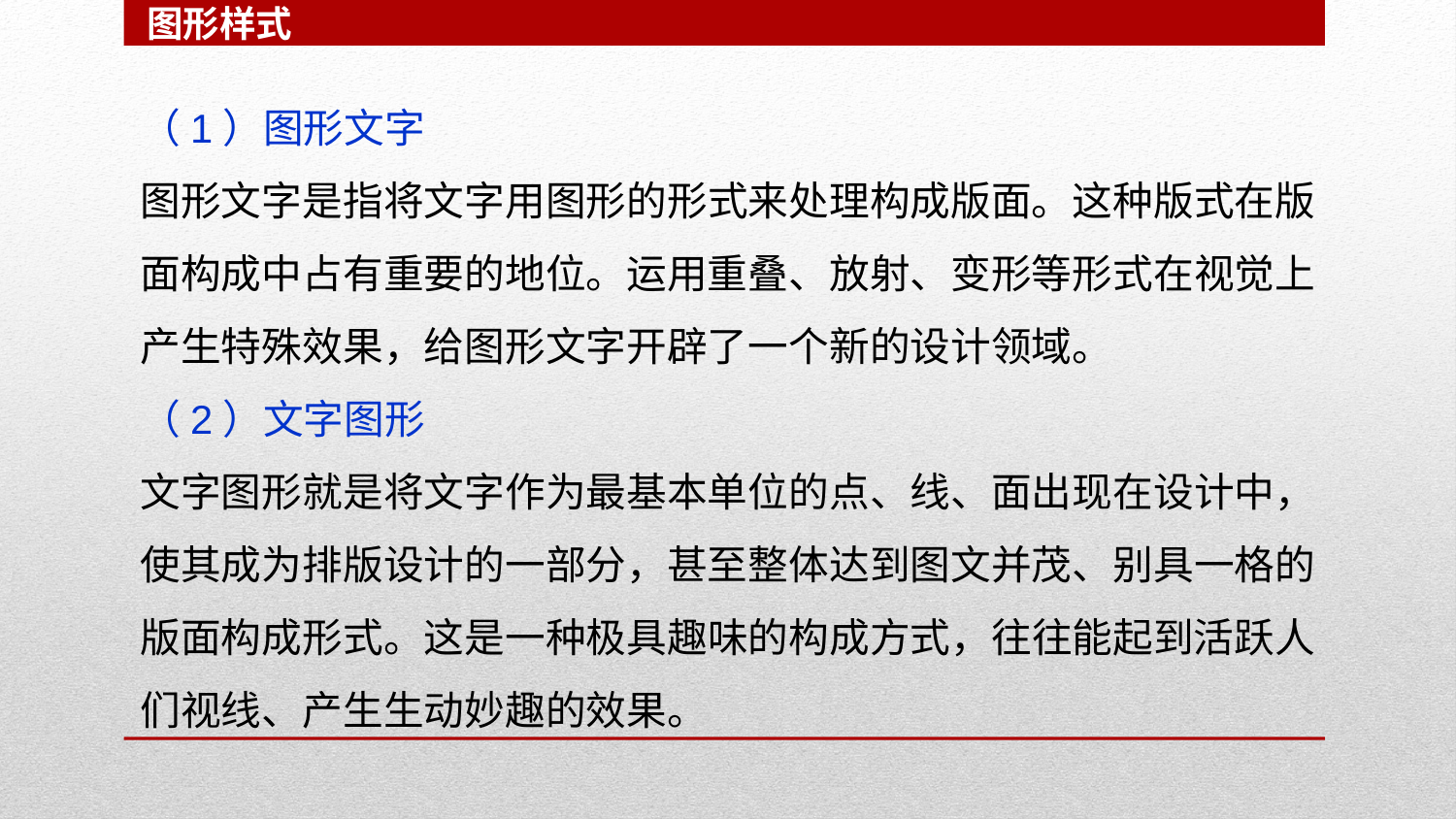

图形样式
（1）图形文字
图形文字是指将文字用图形的形式来处理构成版面。这种版式在版面构成中占有重要的地位。运用重叠、放射、变形等形式在视觉上产生特殊效果，给图形文字开辟了一个新的设计领域。
（2）文字图形
文字图形就是将文字作为最基本单位的点、线、面出现在设计中，使其成为排版设计的一部分，甚至整体达到图文并茂、别具一格的版面构成形式。这是一种极具趣味的构成方式，往往能起到活跃人们视线、产生生动妙趣的效果。